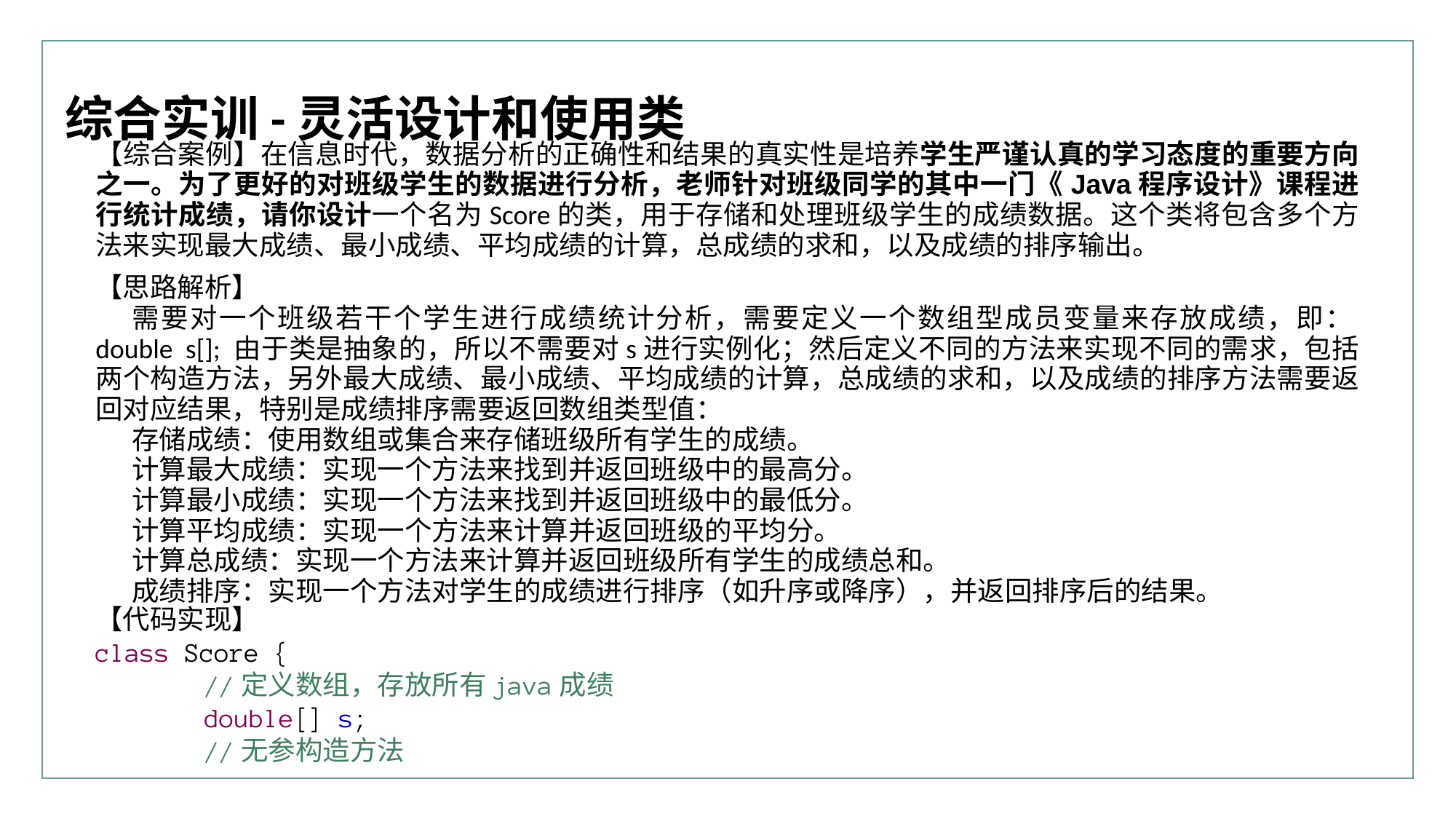

行业PPT模板http://www.XX.com/hangye/
综合实训-灵活设计和使用类

【综合案例】在信息时代，数据分析的正确性和结果的真实性是培养学生严谨认真的学习态度的重要方向之一。为了更好的对班级学生的数据进行分析，老师针对班级同学的其中一门《Java程序设计》课程进行统计成绩，请你设计一个名为Score的类，用于存储和处理班级学生的成绩数据。这个类将包含多个方法来实现最大成绩、最小成绩、平均成绩的计算，总成绩的求和，以及成绩的排序输出。
【思路解析】
需要对一个班级若干个学生进行成绩统计分析，需要定义一个数组型成员变量来存放成绩，即：double  s[]; 由于类是抽象的，所以不需要对s进行实例化；然后定义不同的方法来实现不同的需求，包括两个构造方法，另外最大成绩、最小成绩、平均成绩的计算，总成绩的求和，以及成绩的排序方法需要返回对应结果，特别是成绩排序需要返回数组类型值：
存储成绩：使用数组或集合来存储班级所有学生的成绩。
计算最大成绩：实现一个方法来找到并返回班级中的最高分。
计算最小成绩：实现一个方法来找到并返回班级中的最低分。
计算平均成绩：实现一个方法来计算并返回班级的平均分。
计算总成绩：实现一个方法来计算并返回班级所有学生的成绩总和。
成绩排序：实现一个方法对学生的成绩进行排序（如升序或降序），并返回排序后的结果。
【代码实现】
class Score {
	//定义数组，存放所有java成绩
	double[] s;
	//无参构造方法